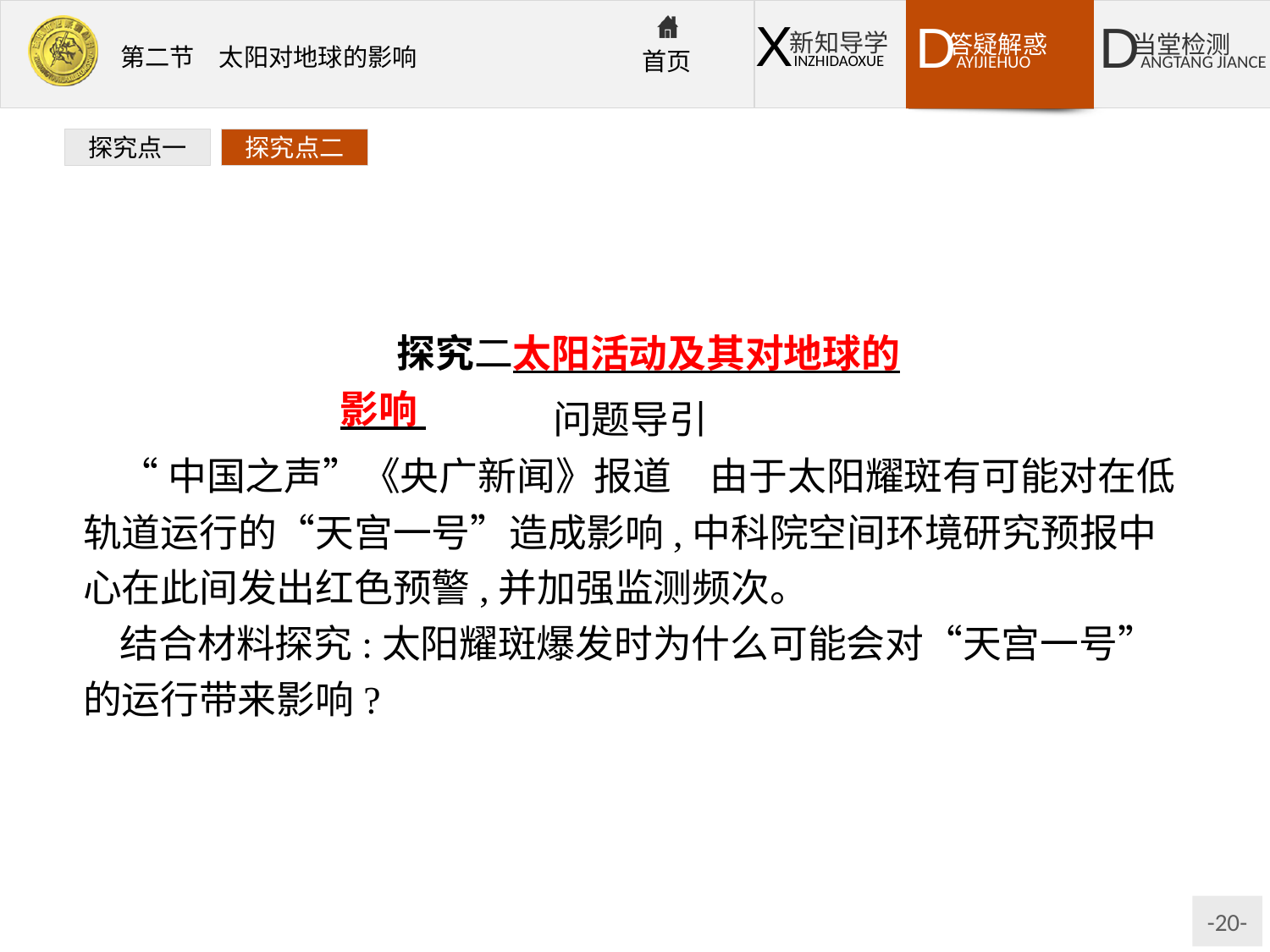

探究点一
探究点二
探究二太阳活动及其对地球的影响
问题导引
“中国之声”《央广新闻》报道　由于太阳耀斑有可能对在低轨道运行的“天宫一号”造成影响,中科院空间环境研究预报中心在此间发出红色预警,并加强监测频次。
结合材料探究:太阳耀斑爆发时为什么可能会对“天宫一号”的运行带来影响?